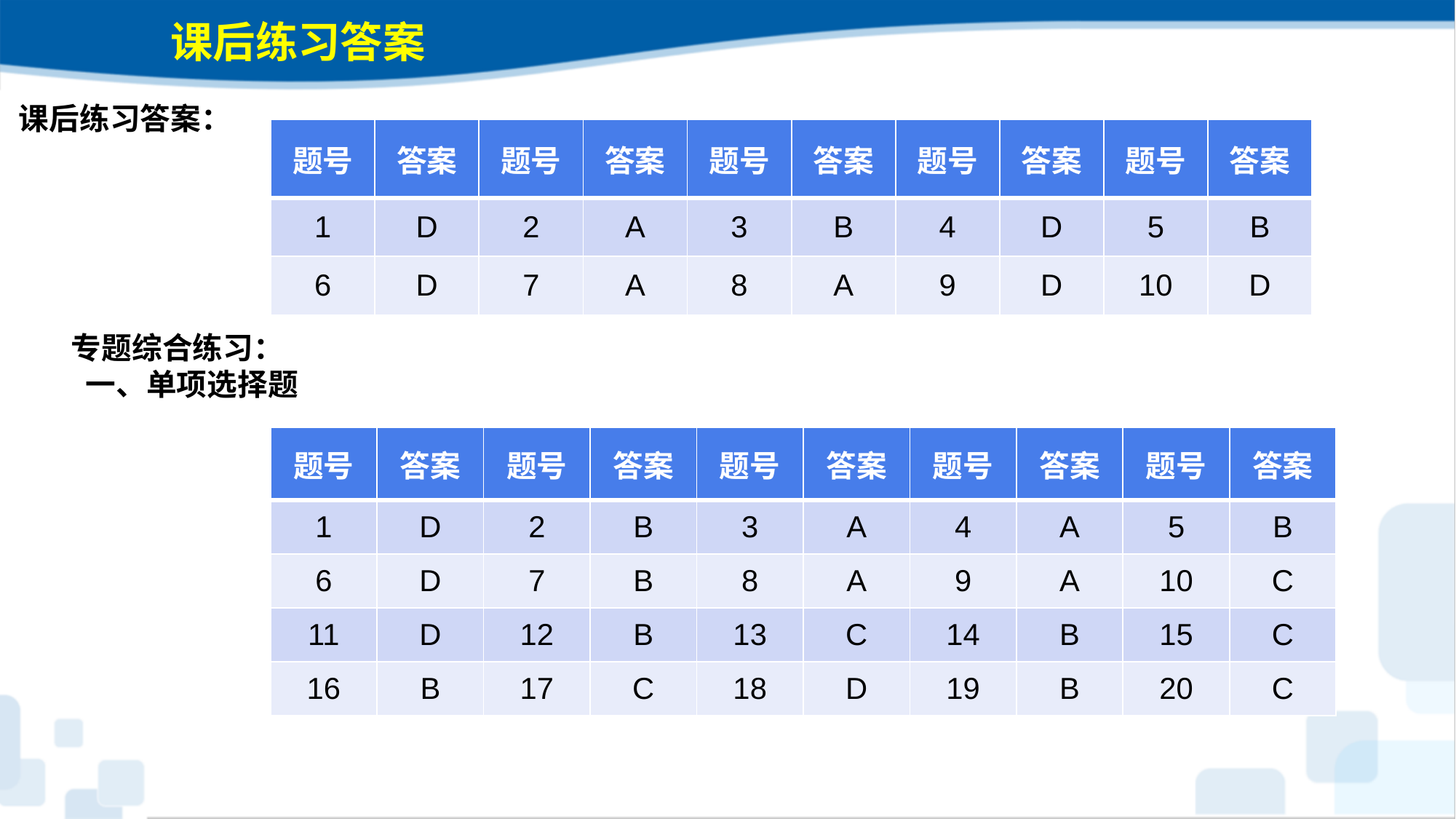

课后练习答案
课后练习答案：
| 题号 | 答案 | 题号 | 答案 | 题号 | 答案 | 题号 | 答案 | 题号 | 答案 |
| --- | --- | --- | --- | --- | --- | --- | --- | --- | --- |
| 1 | D | 2 | A | 3 | B | 4 | D | 5 | B |
| 6 | D | 7 | A | 8 | A | 9 | D | 10 | D |
专题综合练习：
 一、单项选择题
| 题号 | 答案 | 题号 | 答案 | 题号 | 答案 | 题号 | 答案 | 题号 | 答案 |
| --- | --- | --- | --- | --- | --- | --- | --- | --- | --- |
| 1 | D | 2 | B | 3 | A | 4 | A | 5 | B |
| 6 | D | 7 | B | 8 | A | 9 | A | 10 | C |
| 11 | D | 12 | B | 13 | C | 14 | B | 15 | C |
| 16 | B | 17 | C | 18 | D | 19 | B | 20 | C |